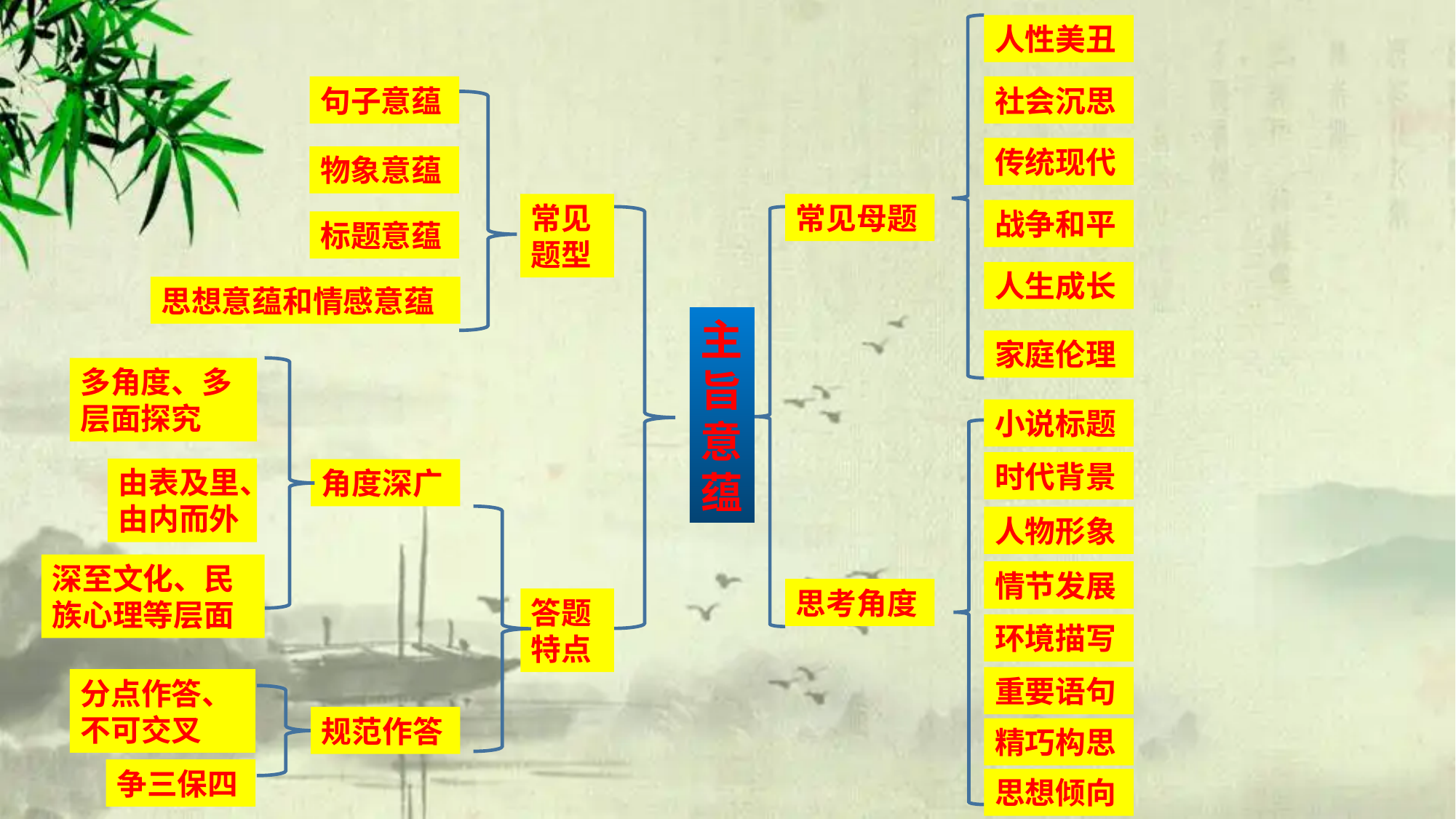

人性美丑
句子意蕴
社会沉思

传统现代
物象意蕴
常见题型
常见母题
战争和平

标题意蕴
人生成长
思想意蕴和情感意蕴
主旨意蕴
家庭伦理
多角度、多层面探究

小说标题

时代背景
由表及里、由内而外
角度深广

人物形象
深至文化、民族心理等层面
情节发展
思考角度
答题特点
环境描写
重要语句
分点作答、不可交叉

规范作答
精巧构思
争三保四
思想倾向